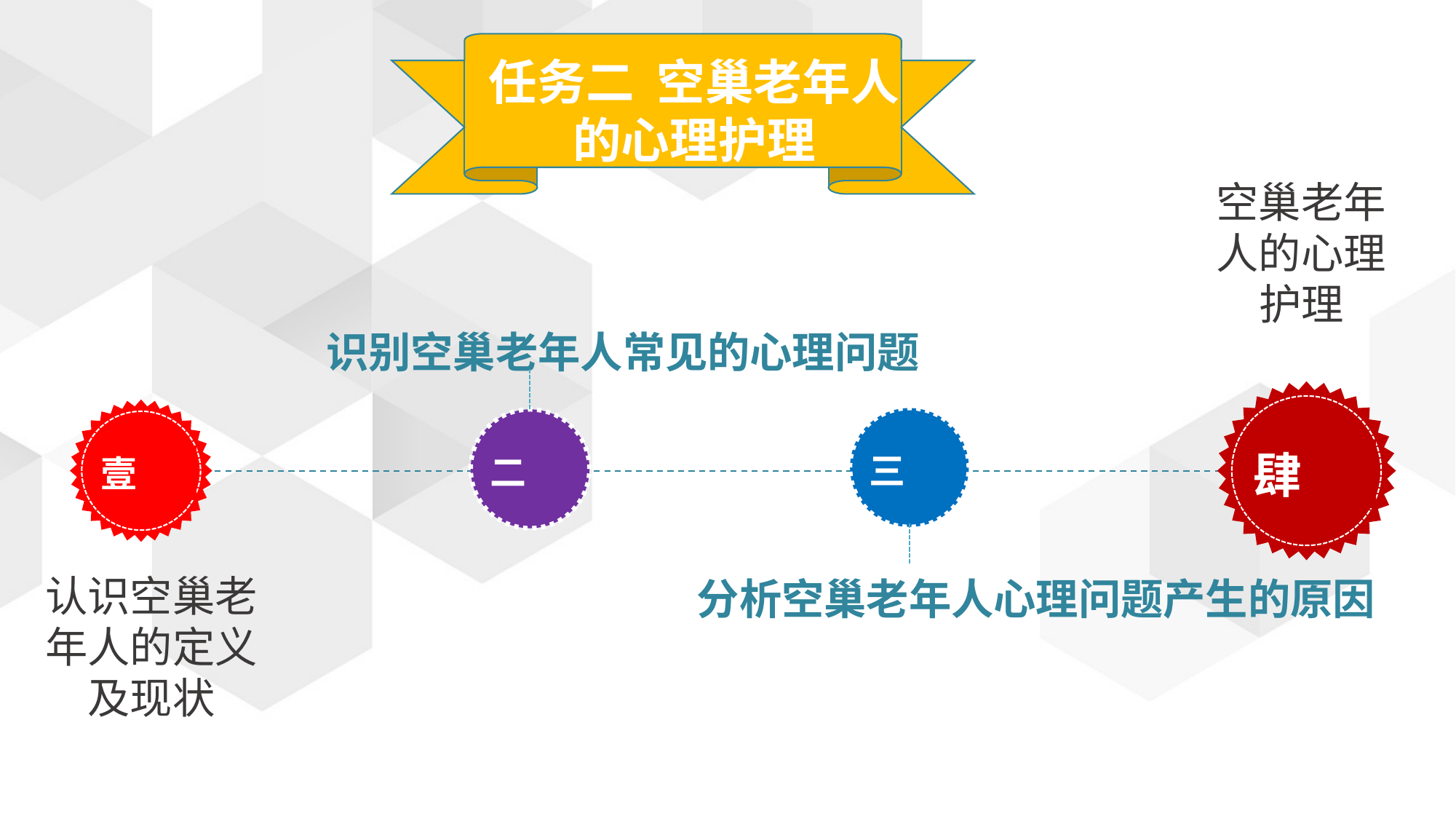

任务二  空巢老年人的心理护理
空巢老年人的心理护理
识别空巢老年人常见的心理问题

肆

壹

三

二
认识空巢老年人的定义及现状
分析空巢老年人心理问题产生的原因